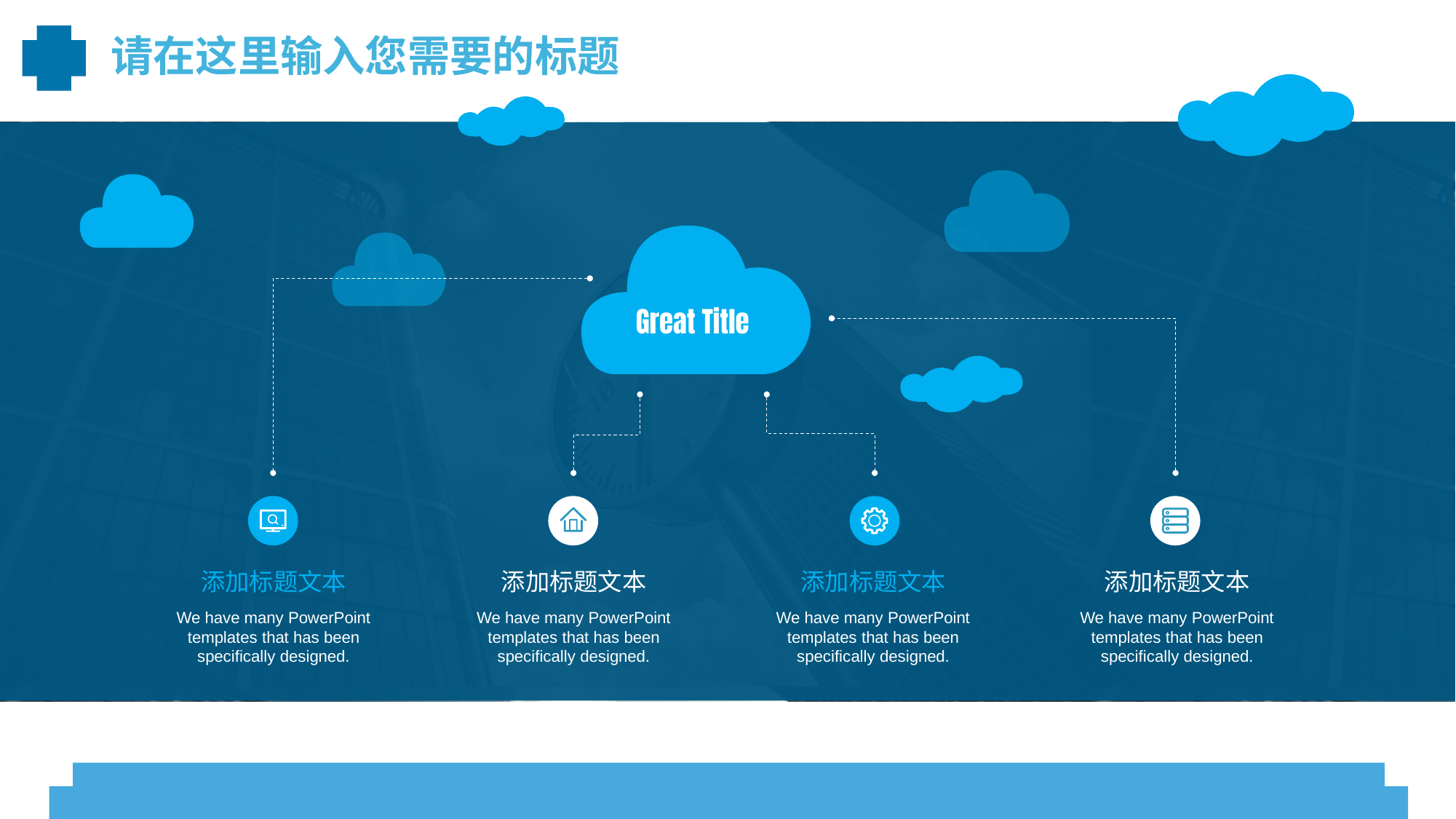

# 请在这里输入您需要的标题

Great Title

添加标题文本
添加标题文本
添加标题文本
添加标题文本
We have many PowerPoint templates that has been specifically designed.
We have many PowerPoint templates that has been specifically designed.
We have many PowerPoint templates that has been specifically designed.
We have many PowerPoint templates that has been specifically designed.